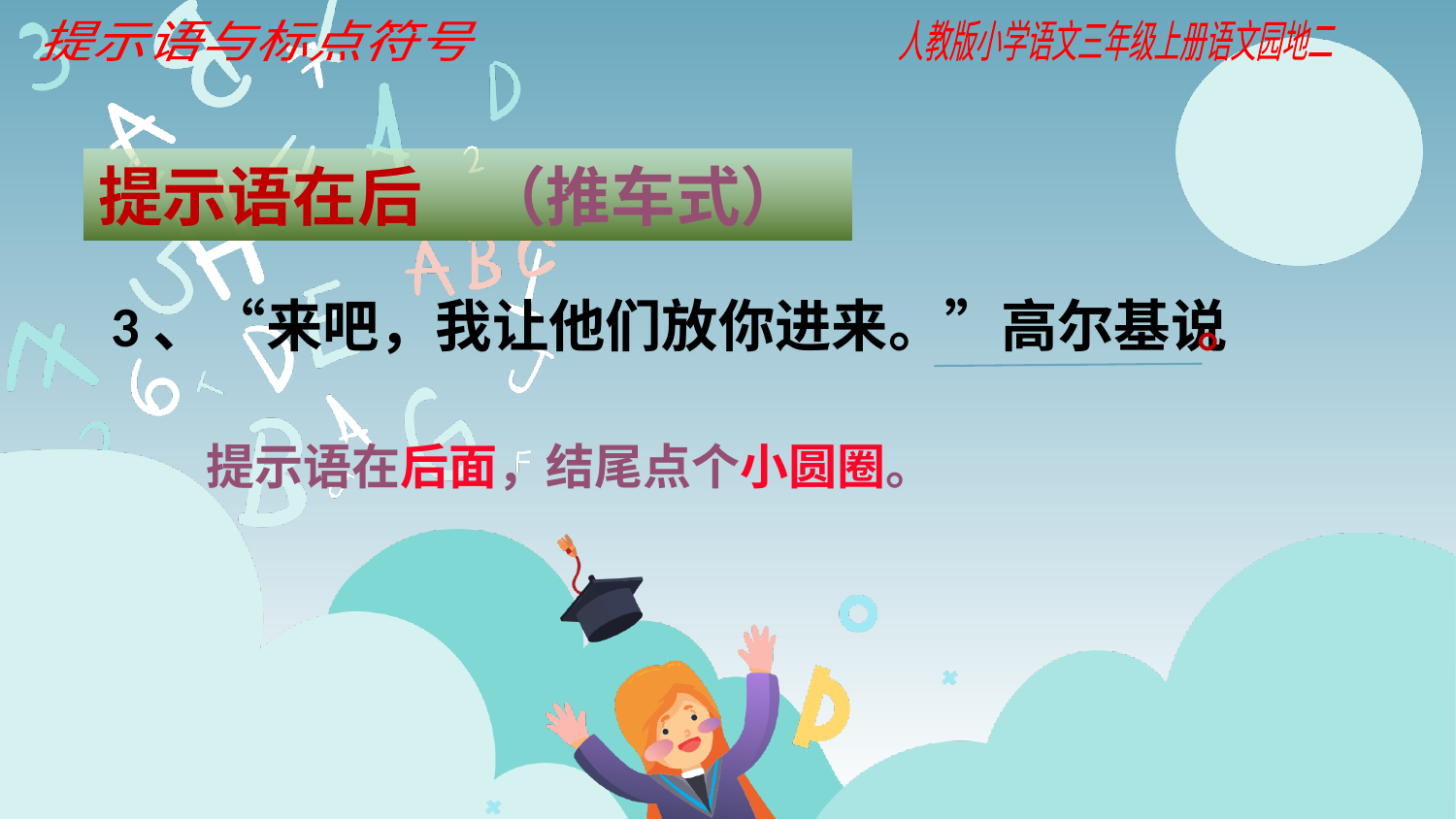

提示语与标点符号
人教版小学语文三年级上册语文园地二
提示语在后    （推车式）
3、“来吧，我让他们放你进来。”高尔基说
。
提示语在后面，结尾点个小圆圈。